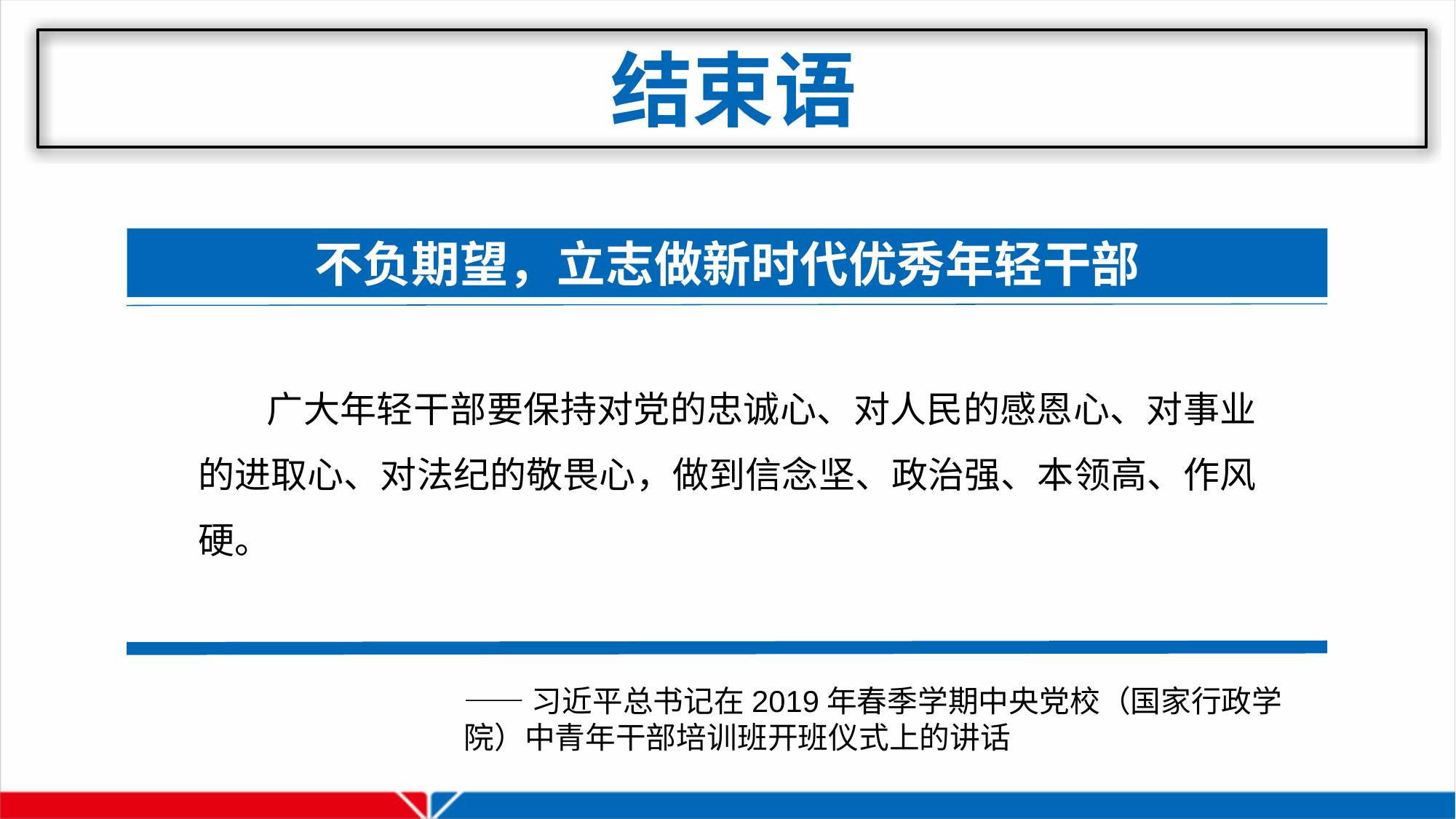

结束语
不负期望，立志做新时代优秀年轻干部

   广大年轻干部要保持对党的忠诚心、对人民的感恩心、对事业的进取心、对法纪的敬畏心，做到信念坚、政治强、本领高、作风硬。
——习近平总书记在2019年春季学期中央党校（国家行政学院）中青年干部培训班开班仪式上的讲话